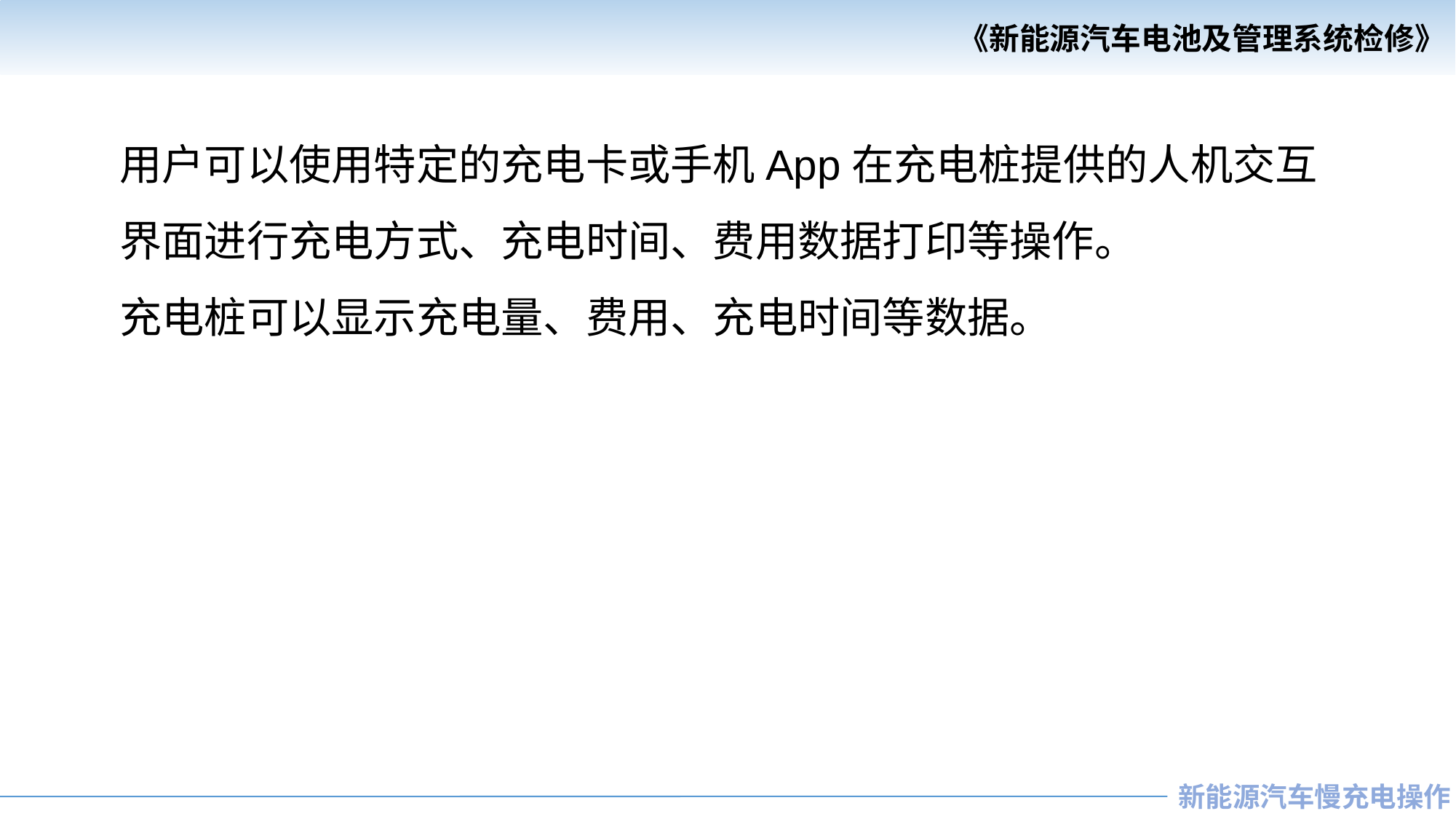

用户可以使用特定的充电卡或手机App在充电桩提供的人机交互界面进行充电方式、充电时间、费用数据打印等操作。
充电桩可以显示充电量、费用、充电时间等数据。